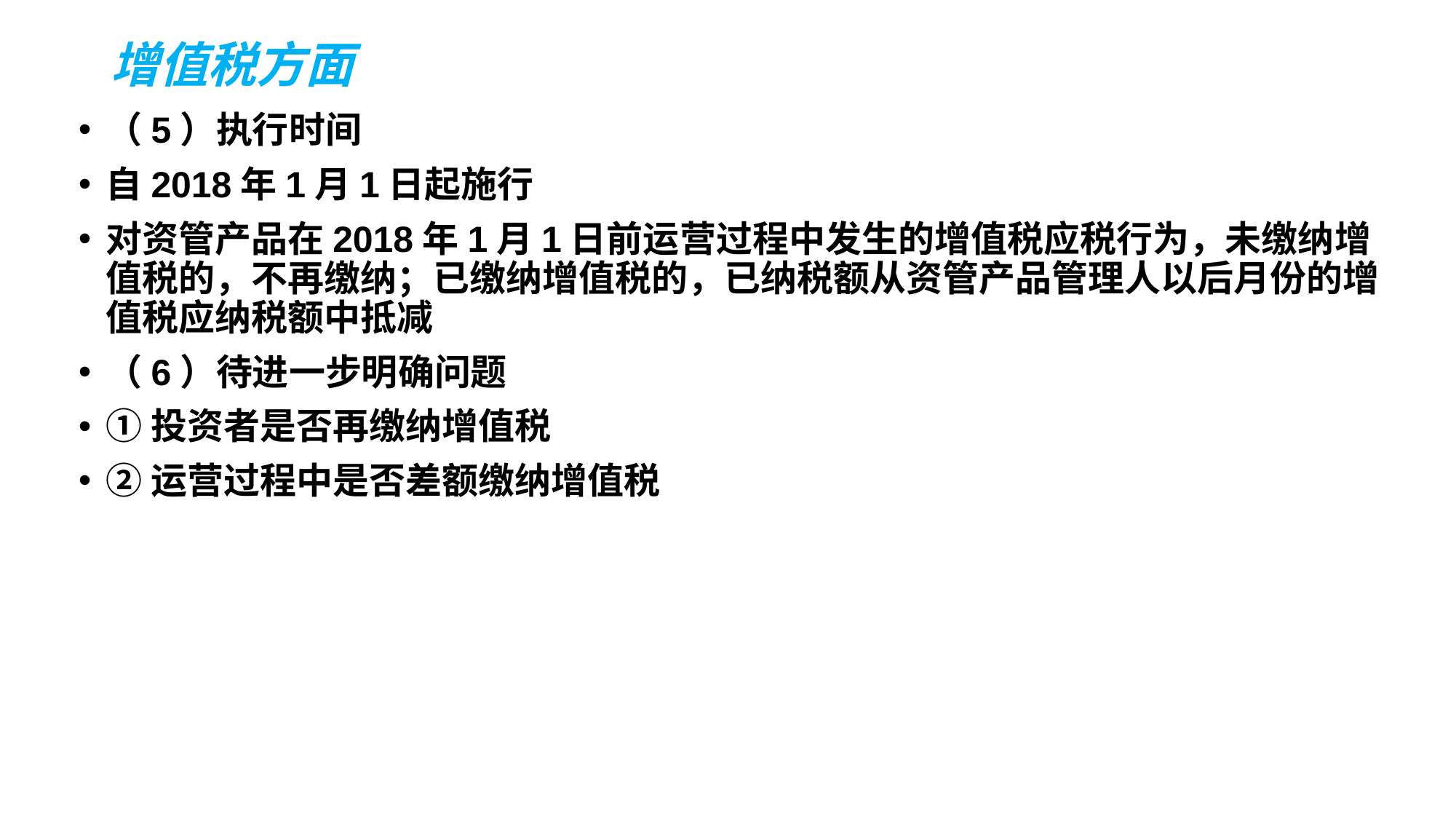

# 增值税方面
（5）执行时间
自2018年1月1日起施行
对资管产品在2018年1月1日前运营过程中发生的增值税应税行为，未缴纳增值税的，不再缴纳；已缴纳增值税的，已纳税额从资管产品管理人以后月份的增值税应纳税额中抵减
（6）待进一步明确问题
①投资者是否再缴纳增值税
②运营过程中是否差额缴纳增值税